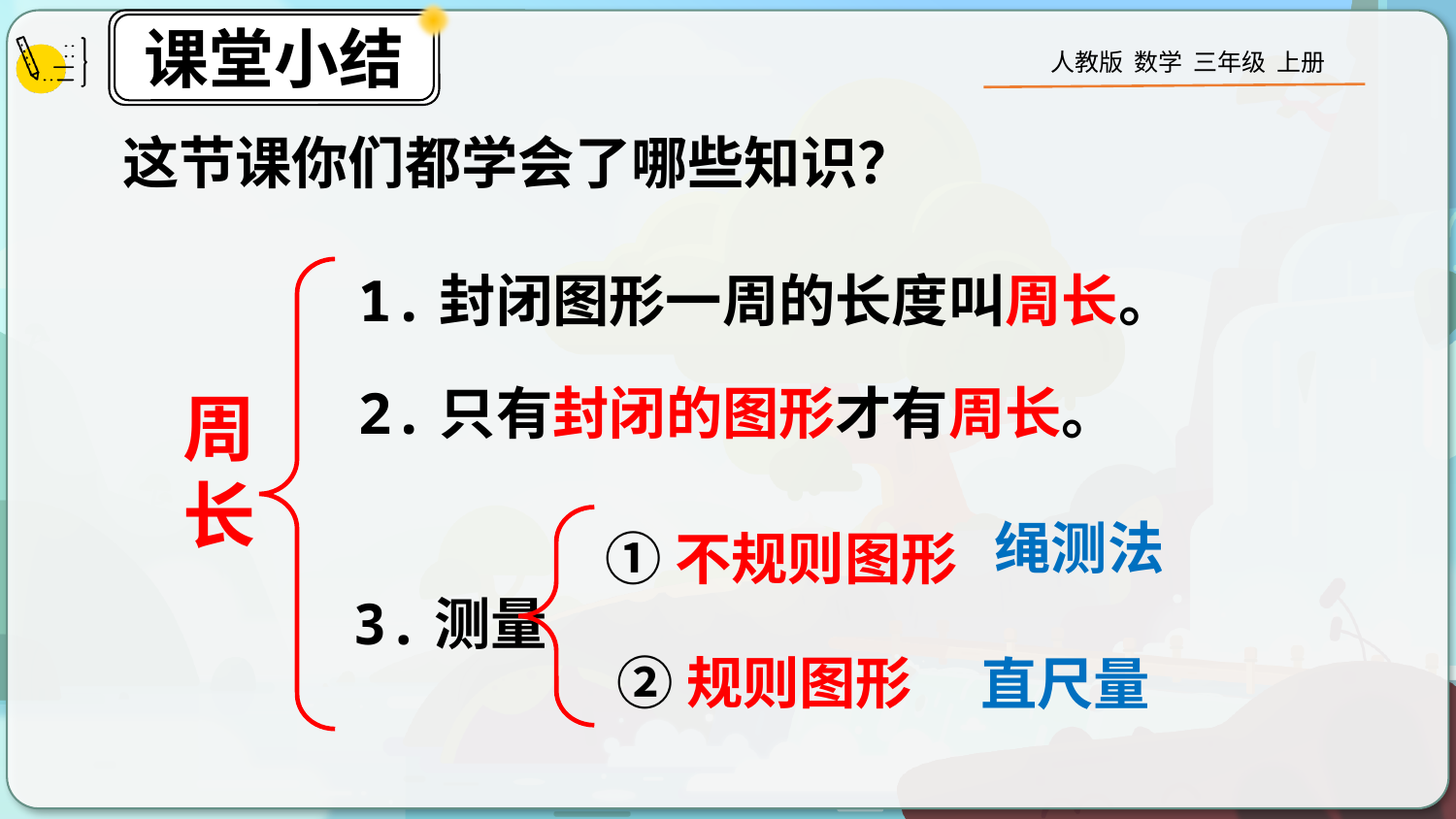

这节课你们都学会了哪些知识？
1.封闭图形一周的长度叫周长。

2.只有封闭的图形才有周长。
周长
①不规则图形
绳测法

3.测量
②规则图形
直尺量